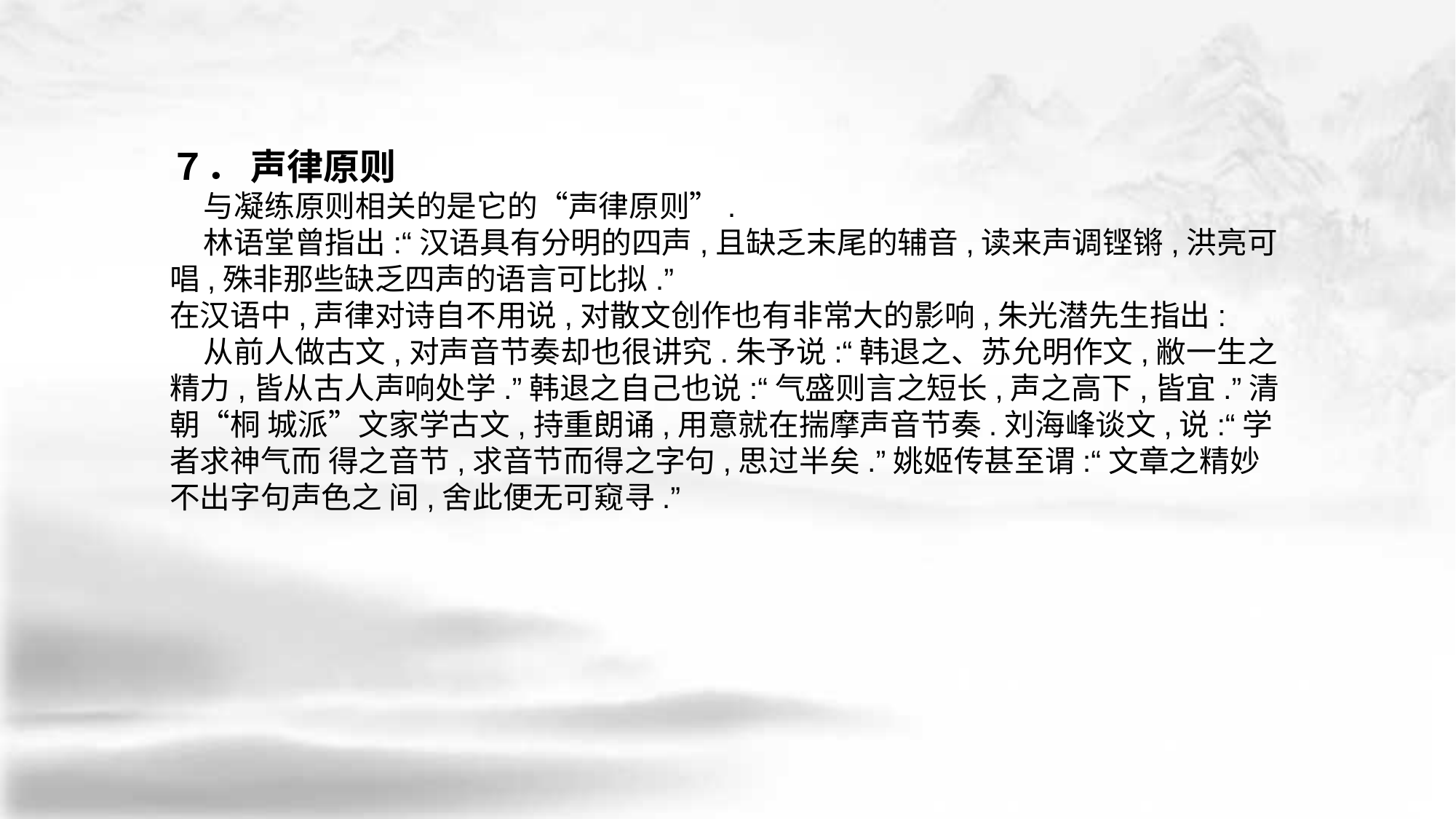

７． 声律原则
    与凝练原则相关的是它的“声律原则”.
    林语堂曾指出:“汉语具有分明的四声,且缺乏末尾的辅音,读来声调铿锵,洪亮可唱,殊非那些缺乏四声的语言可比拟.”
在汉语中,声律对诗自不用说,对散文创作也有非常大的影响,朱光潜先生指出:
    从前人做古文,对声音节奏却也很讲究.朱予说:“韩退之、苏允明作文,敝一生之精力,皆从古人声响处学.”韩退之自己也说:“气盛则言之短长,声之高下,皆宜.”清朝“桐 城派”文家学古文,持重朗诵,用意就在揣摩声音节奏.刘海峰谈文,说:“学者求神气而 得之音节,求音节而得之字句,思过半矣.”姚姬传甚至谓:“文章之精妙不出字句声色之 间,舍此便无可窥寻.”